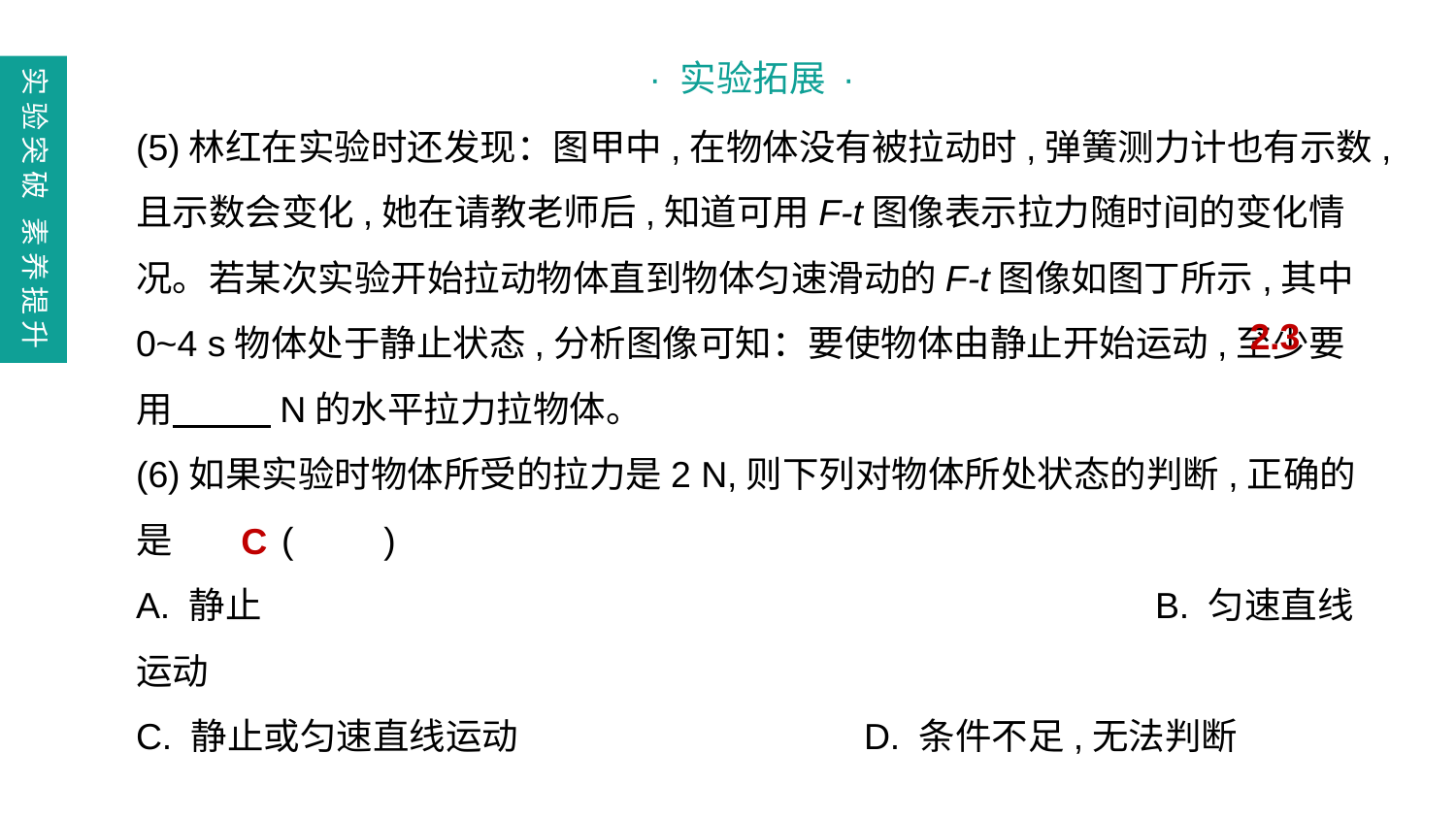

· 实验拓展 ·

实验突破 素养提升
(5)林红在实验时还发现：图甲中,在物体没有被拉动时,弹簧测力计也有示数,且示数会变化,她在请教老师后,知道可用F-t图像表示拉力随时间的变化情况。若某次实验开始拉动物体直到物体匀速滑动的F-t图像如图丁所示,其中0~4 s物体处于静止状态,分析图像可知：要使物体由静止开始运动,至少要用            N的水平拉力拉物体。
(6)如果实验时物体所受的拉力是2 N,则下列对物体所处状态的判断,正确的是	(　　)
A. 静止							B. 匀速直线运动
C. 静止或匀速直线运动			D. 条件不足,无法判断
2.3
C